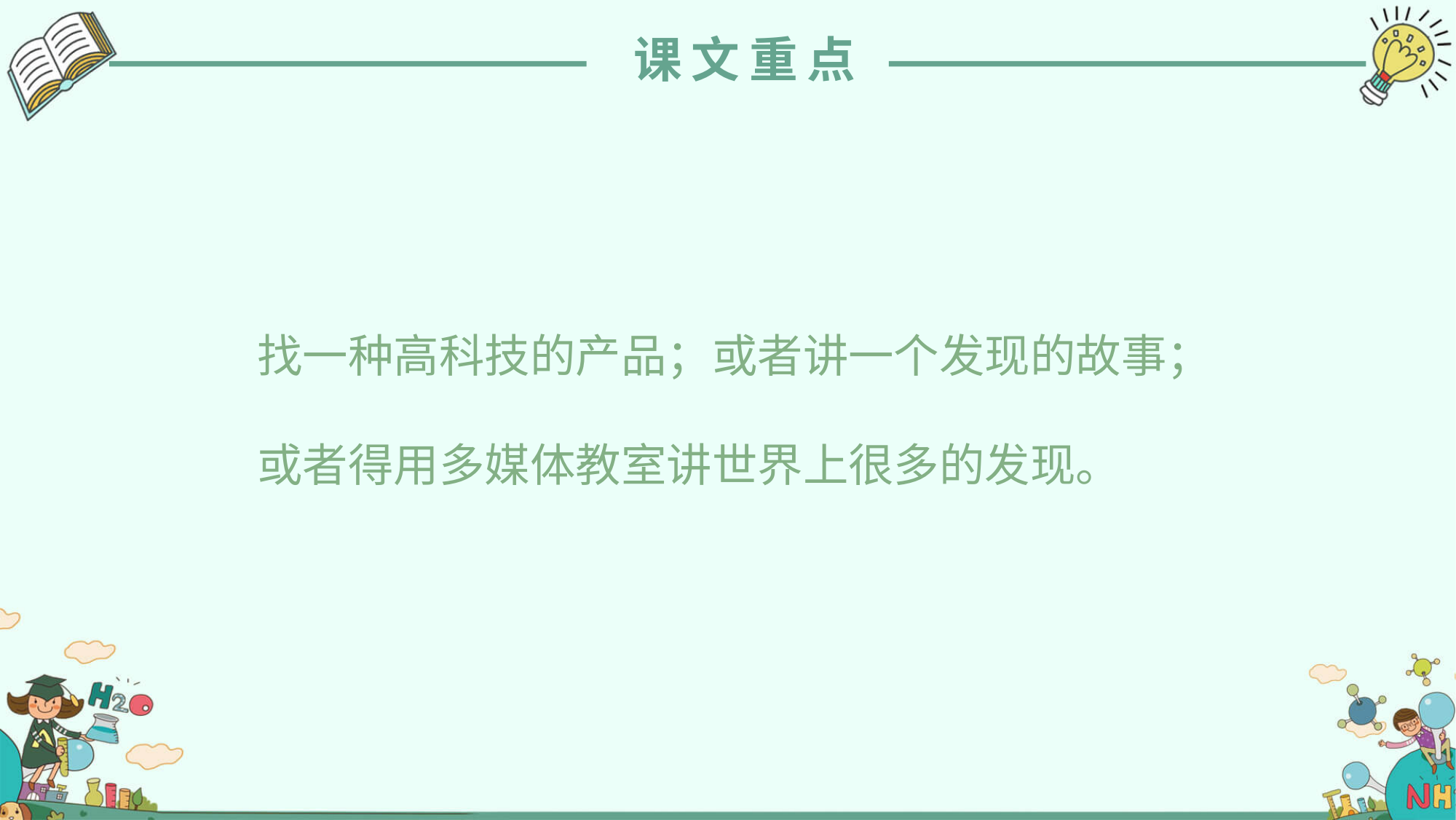

课文重点

找一种高科技的产品；或者讲一个发现的故事；

或者得用多媒体教室讲世界上很多的发现。